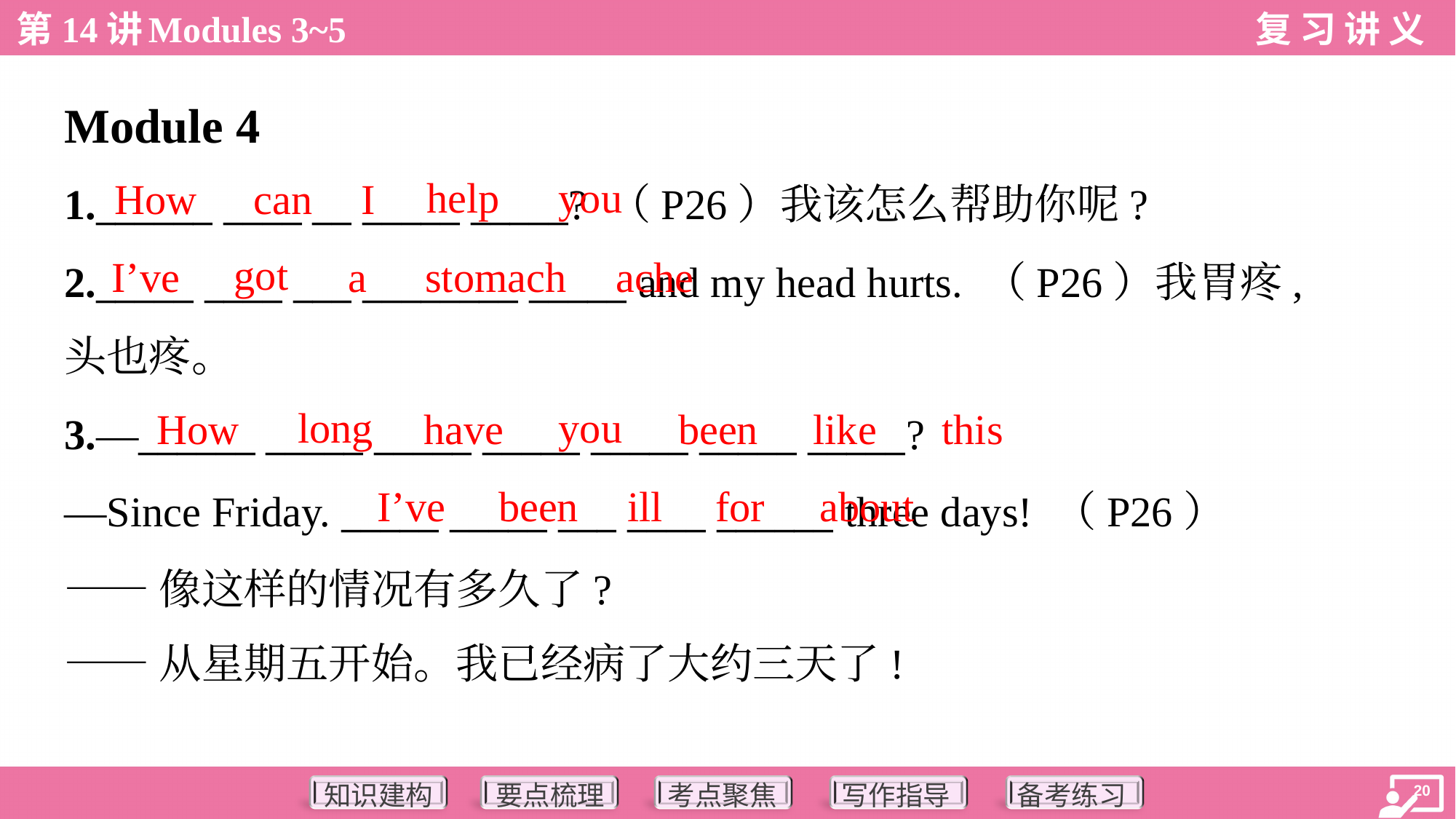

Module 4
help
you
How
can
I
1.______ ____ __ _____ _____? （P26）我该怎么帮助你呢?
2._____ ____ ___ ________ _____ and my head hurts. （P26）我胃疼,
头也疼。
got
I’ve
a
stomach
ache
long
you
How
have
been
like
this
3.—______ _____ _____ _____ _____ _____ _____?
—Since Friday. _____ _____ ___ ____ ______ three days! （P26）
——像这样的情况有多久了?
——从星期五开始。我已经病了大约三天了!
I’ve
been
ill
for
about